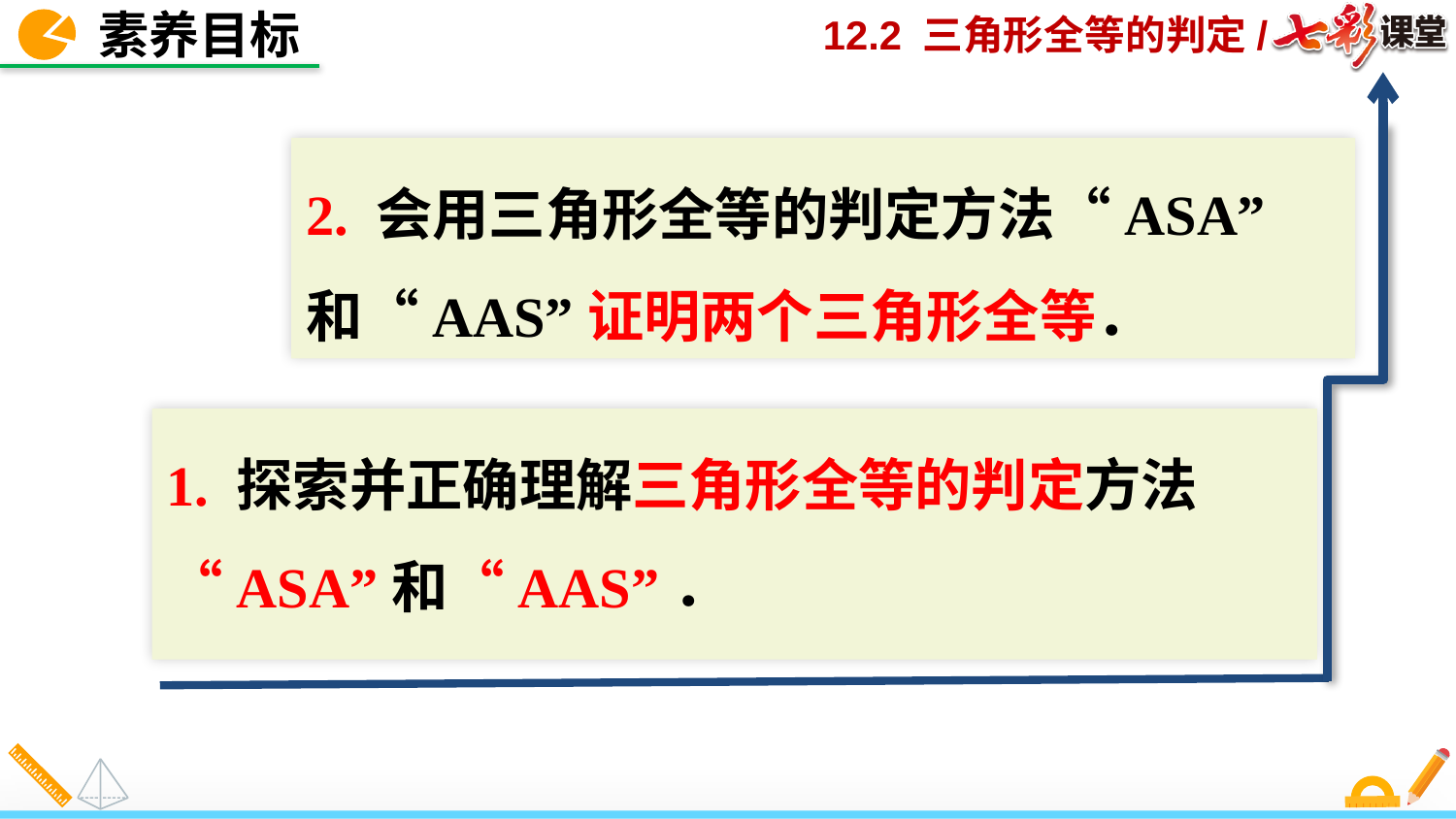

素养目标

2. 会用三角形全等的判定方法“ASA”
和“AAS”证明两个三角形全等．
1. 探索并正确理解三角形全等的判定方法“ASA”和“AAS”．